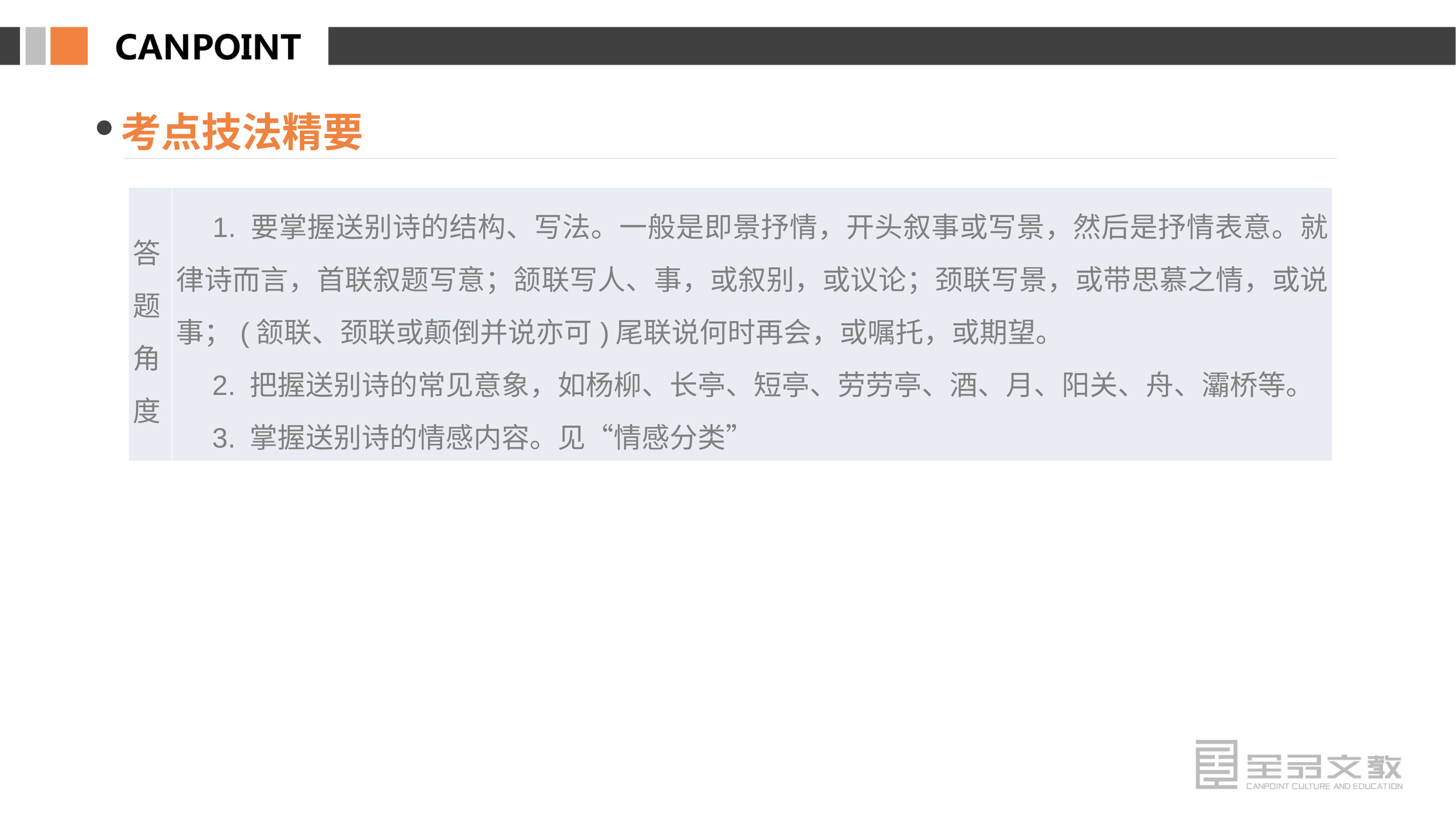

考点技法精要

| 答题 角度 | 1. 要掌握送别诗的结构、写法。一般是即景抒情，开头叙事或写景，然后是抒情表意。就律诗而言，首联叙题写意；颔联写人、事，或叙别，或议论；颈联写景，或带思慕之情，或说事；(颔联、颈联或颠倒并说亦可)尾联说何时再会，或嘱托，或期望。 　2. 把握送别诗的常见意象，如杨柳、长亭、短亭、劳劳亭、酒、月、阳关、舟、灞桥等。 　3. 掌握送别诗的情感内容。见“情感分类” |
| --- | --- |